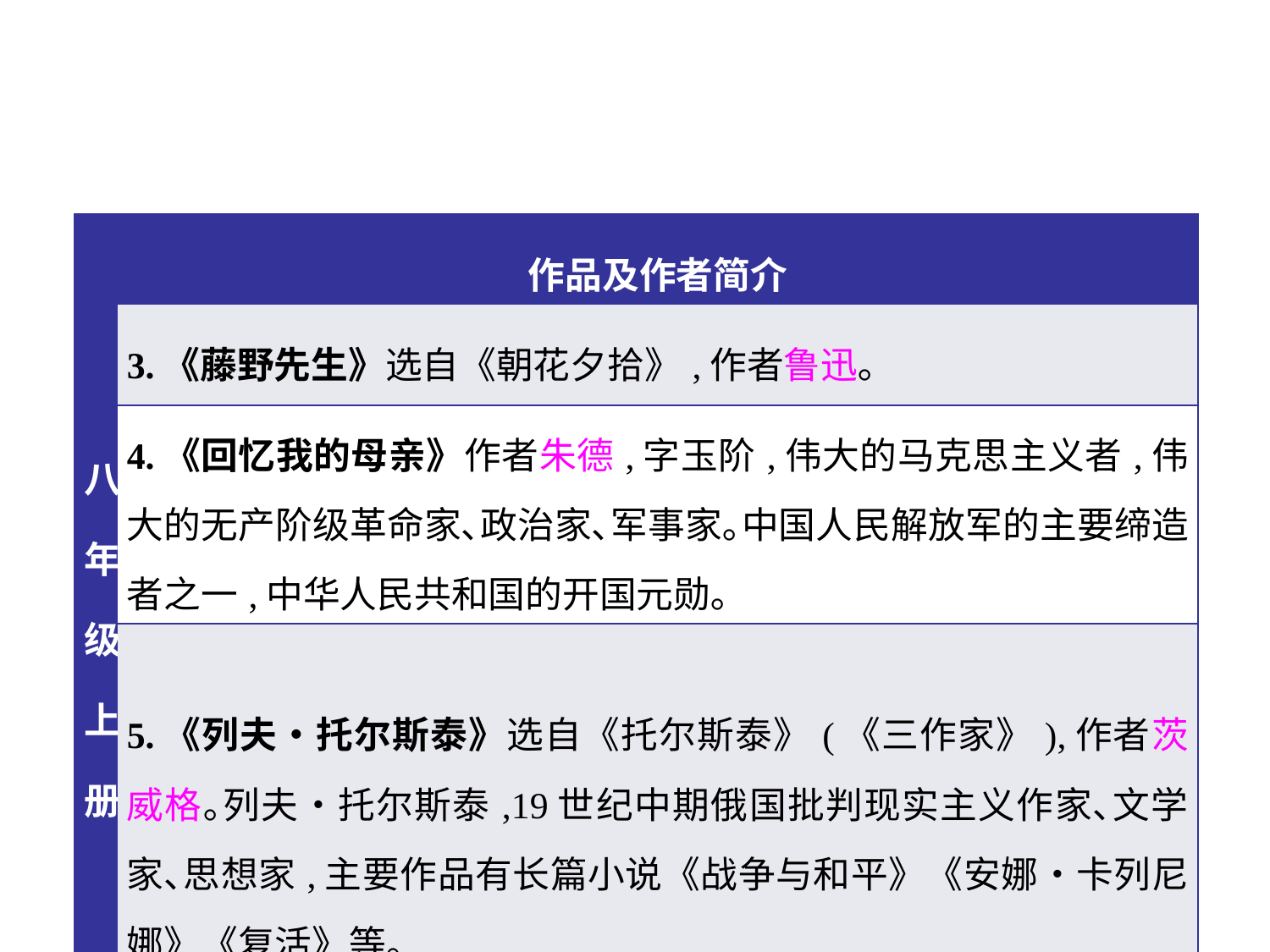

| 八年级上册 | 作品及作者简介 |
| --- | --- |
|  | 3.《藤野先生》选自《朝花夕拾》,作者鲁迅｡ |
|  | 4.《回忆我的母亲》作者朱德,字玉阶,伟大的马克思主义者,伟大的无产阶级革命家､政治家､军事家｡中国人民解放军的主要缔造者之一,中华人民共和国的开国元勋｡ |
|  | 5.《列夫•托尔斯泰》选自《托尔斯泰》(《三作家》),作者茨威格｡列夫•托尔斯泰,19世纪中期俄国批判现实主义作家､文学家､思想家,主要作品有长篇小说《战争与和平》《安娜•卡列尼娜》《复活》等｡ |